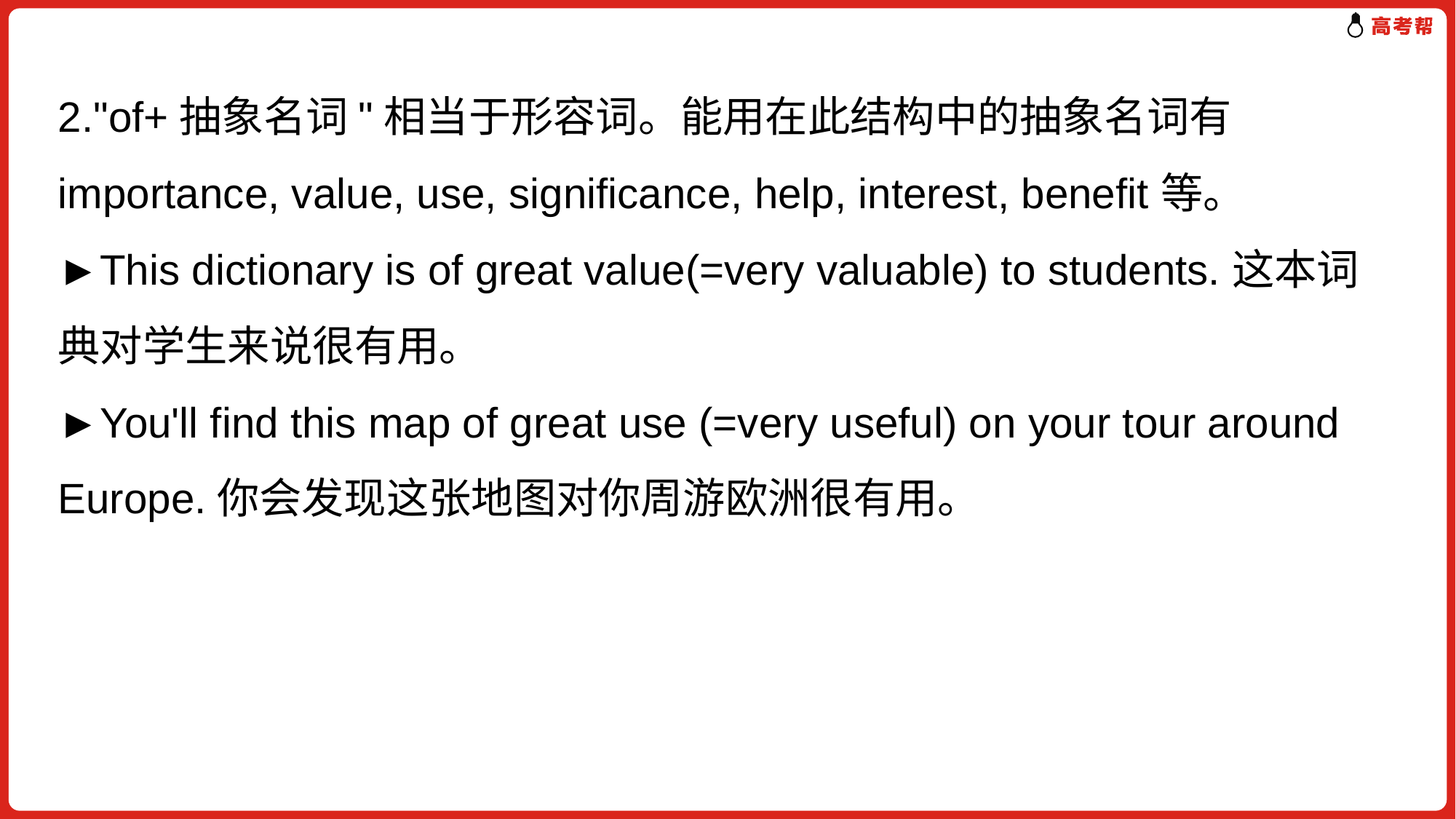

2."of+抽象名词"相当于形容词。能用在此结构中的抽象名词有importance, value, use, significance, help, interest, benefit等。
►This dictionary is of great value(=very valuable) to students.这本词典对学生来说很有用。
►You'll find this map of great use (=very useful) on your tour around Europe.你会发现这张地图对你周游欧洲很有用。